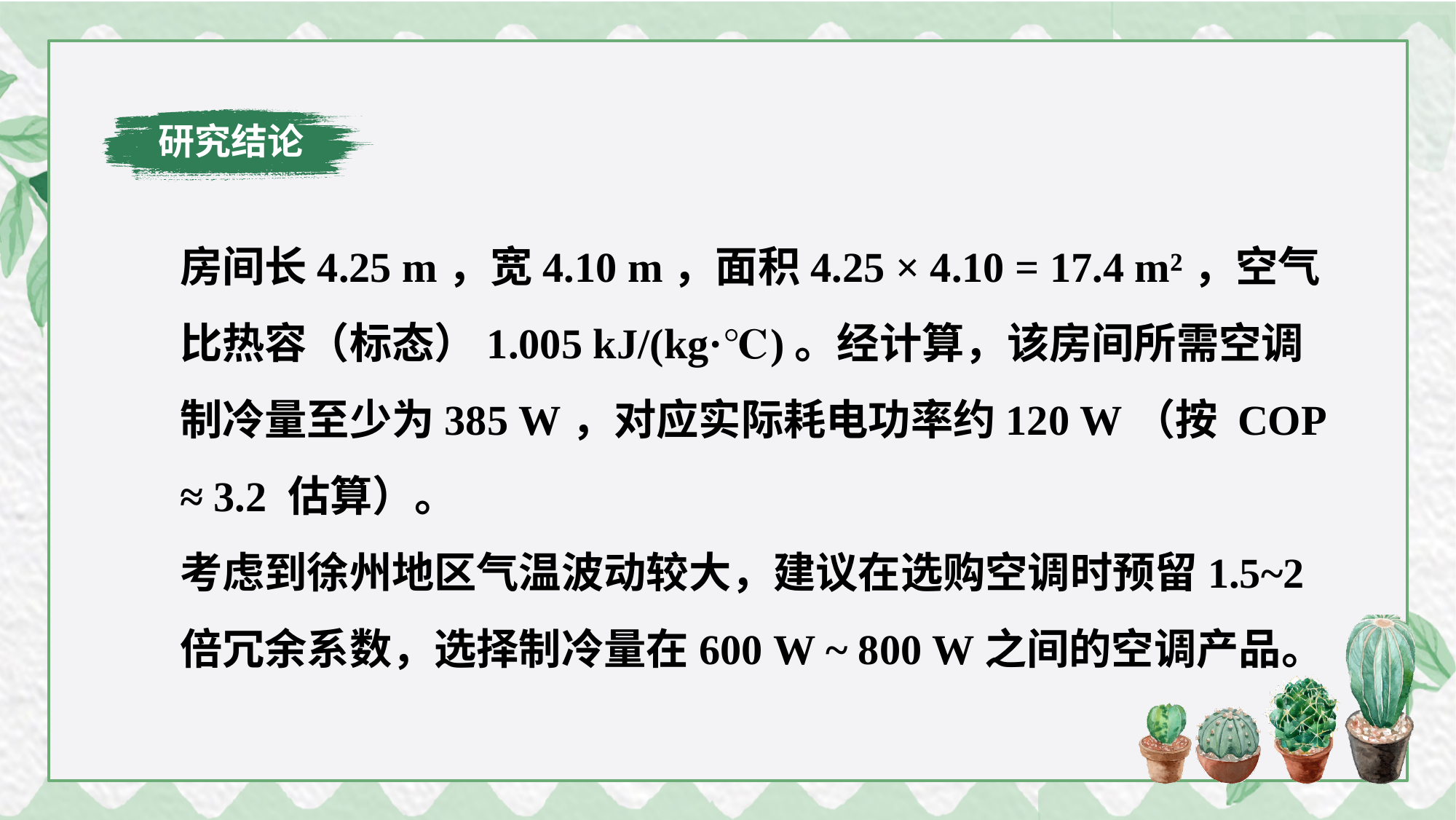

研究结论
房间长4.25 m，宽4.10 m，面积4.25 × 4.10 = 17.4 m²，空气比热容（标态）1.005 kJ/(kg·℃)。经计算，该房间所需空调制冷量至少为385 W，对应实际耗电功率约120 W（按 COP ≈ 3.2 估算）。
考虑到徐州地区气温波动较大，建议在选购空调时预留1.5~2倍冗余系数，选择制冷量在600 W ~ 800 W之间的空调产品。